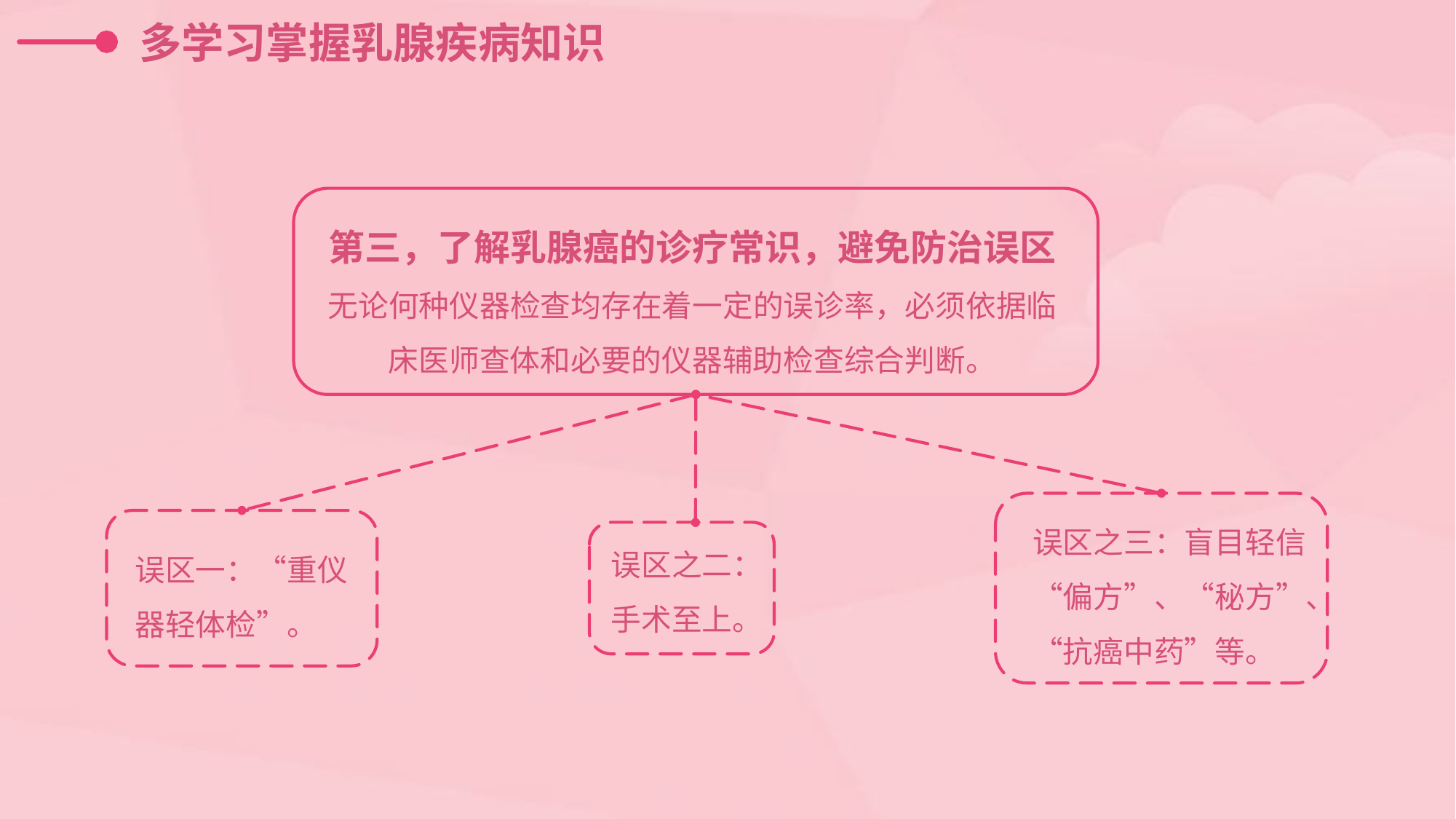

多学习掌握乳腺疾病知识

第三，了解乳腺癌的诊疗常识，避免防治误区
无论何种仪器检查均存在着一定的误诊率，必须依据临床医师查体和必要的仪器辅助检查综合判断。

误区之三：盲目轻信“偏方”、“秘方”、“抗癌中药”等。

误区一：“重仪器轻体检”。

误区之二：手术至上。